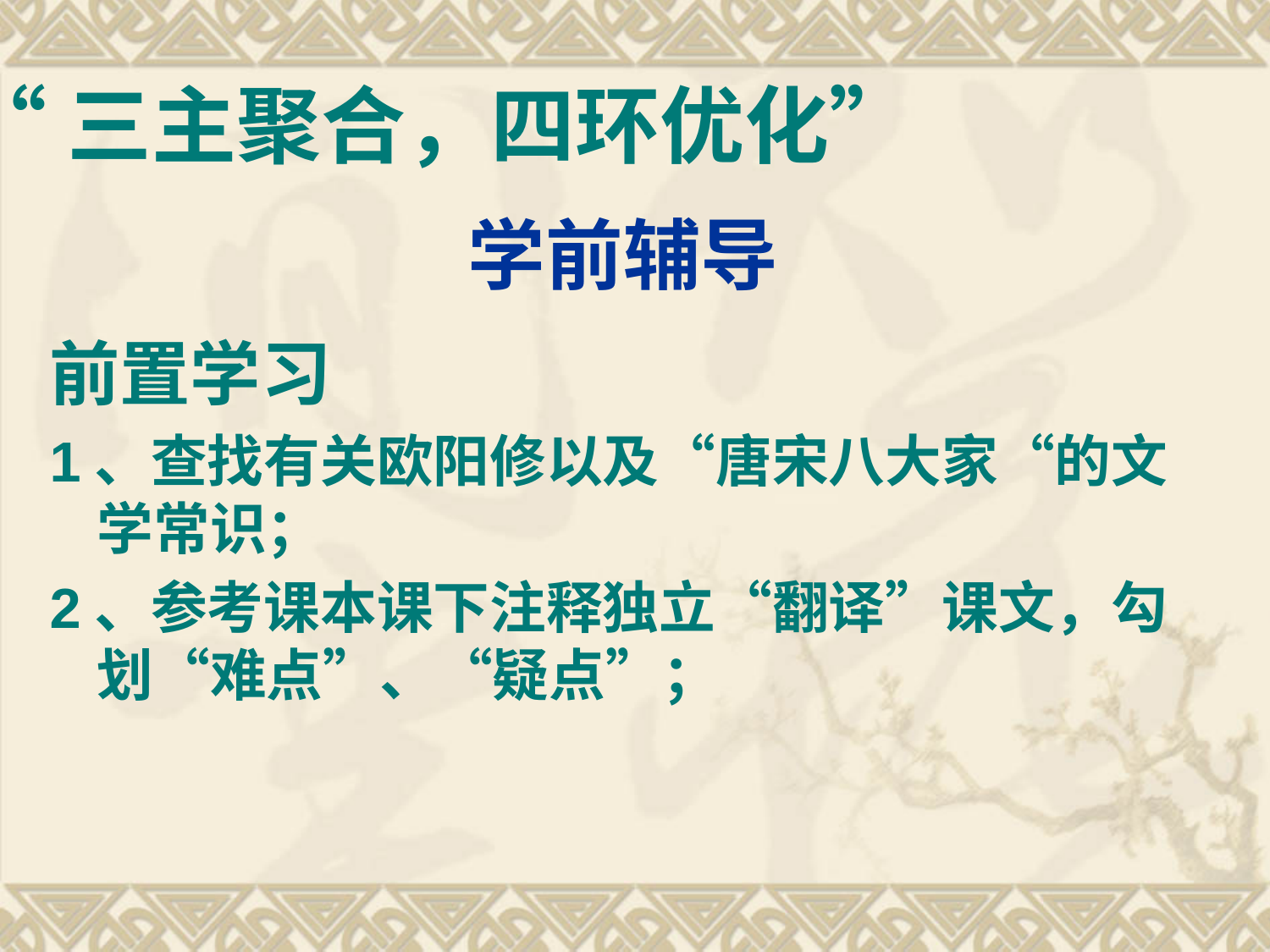

“三主聚合，四环优化”
学前辅导

前置学习
1、查找有关欧阳修以及“唐宋八大家“的文学常识；
2、参考课本课下注释独立“翻译”课文，勾划“难点”、“疑点”；